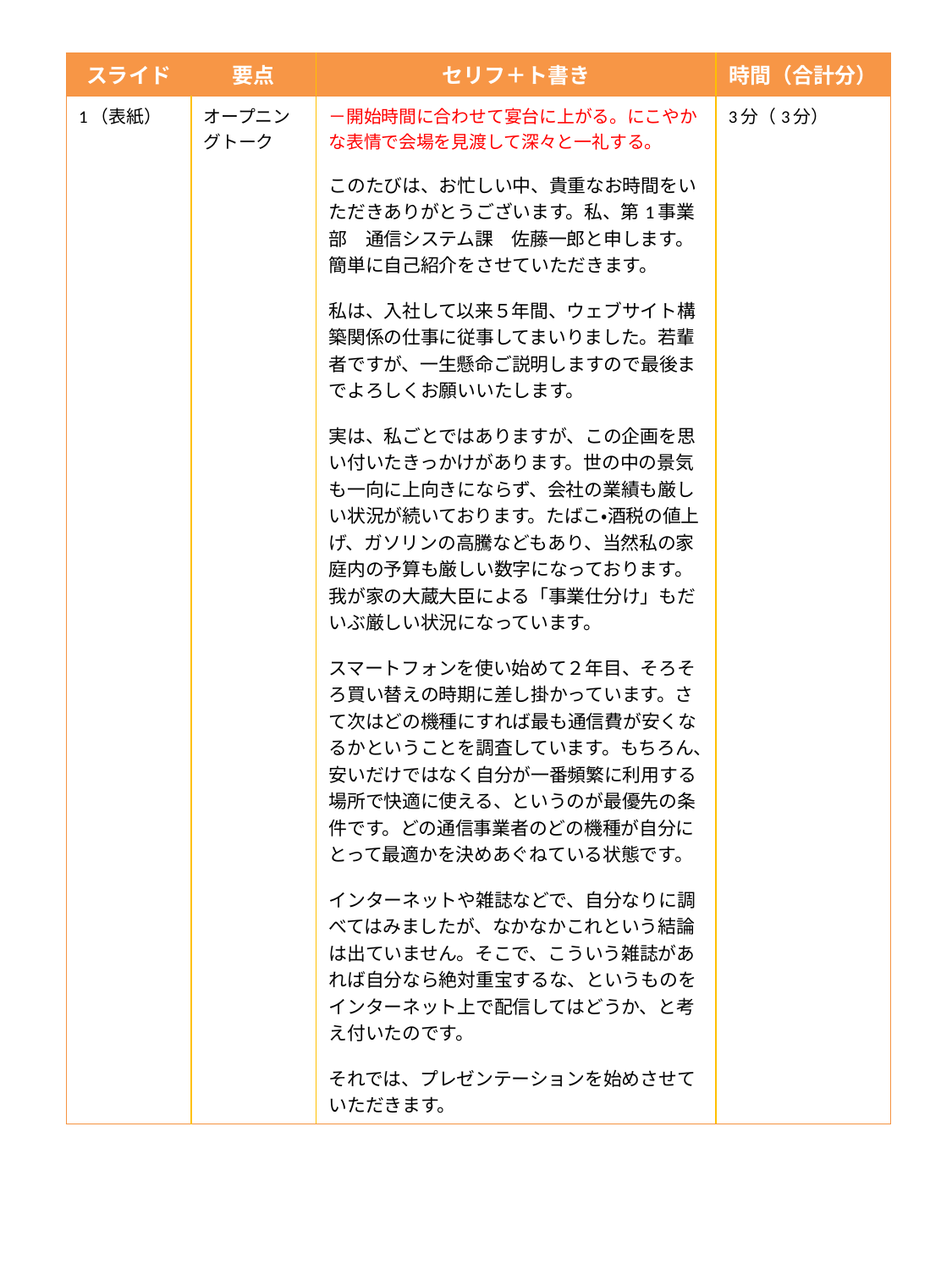

| スライド | 要点 | セリフ＋ト書き | 時間（合計分） |
| --- | --- | --- | --- |
| 1（表紙） | オープニングトーク | －開始時間に合わせて宴台に上がる。にこやかな表情で会場を見渡して深々と一礼する。 このたびは、お忙しい中、貴重なお時間をいただきありがとうございます。私、第1事業部　通信システム課　佐藤一郎と申します。簡単に自己紹介をさせていただきます。 私は、入社して以来５年間、ウェブサイト構築関係の仕事に従事してまいりました。若輩者ですが、一生懸命ご説明しますので最後までよろしくお願いいたします。 実は、私ごとではありますが、この企画を思い付いたきっかけがあります。世の中の景気も一向に上向きにならず、会社の業績も厳しい状況が続いております。たばこ・酒税の値上げ、ガソリンの高騰などもあり、当然私の家庭内の予算も厳しい数字になっております。我が家の大蔵大臣による「事業仕分け」もだいぶ厳しい状況になっています。 スマートフォンを使い始めて２年目、そろそろ買い替えの時期に差し掛かっています。さて次はどの機種にすれば最も通信費が安くなるかということを調査しています。もちろん、安いだけではなく自分が一番頻繁に利用する場所で快適に使える、というのが最優先の条件です。どの通信事業者のどの機種が自分にとって最適かを決めあぐねている状態です。 インターネットや雑誌などで、自分なりに調べてはみましたが、なかなかこれという結論は出ていません。そこで、こういう雑誌があれば自分なら絶対重宝するな、というものをインターネット上で配信してはどうか、と考え付いたのです。 それでは、プレゼンテーションを始めさせていただきます。 | 3分（3分） |